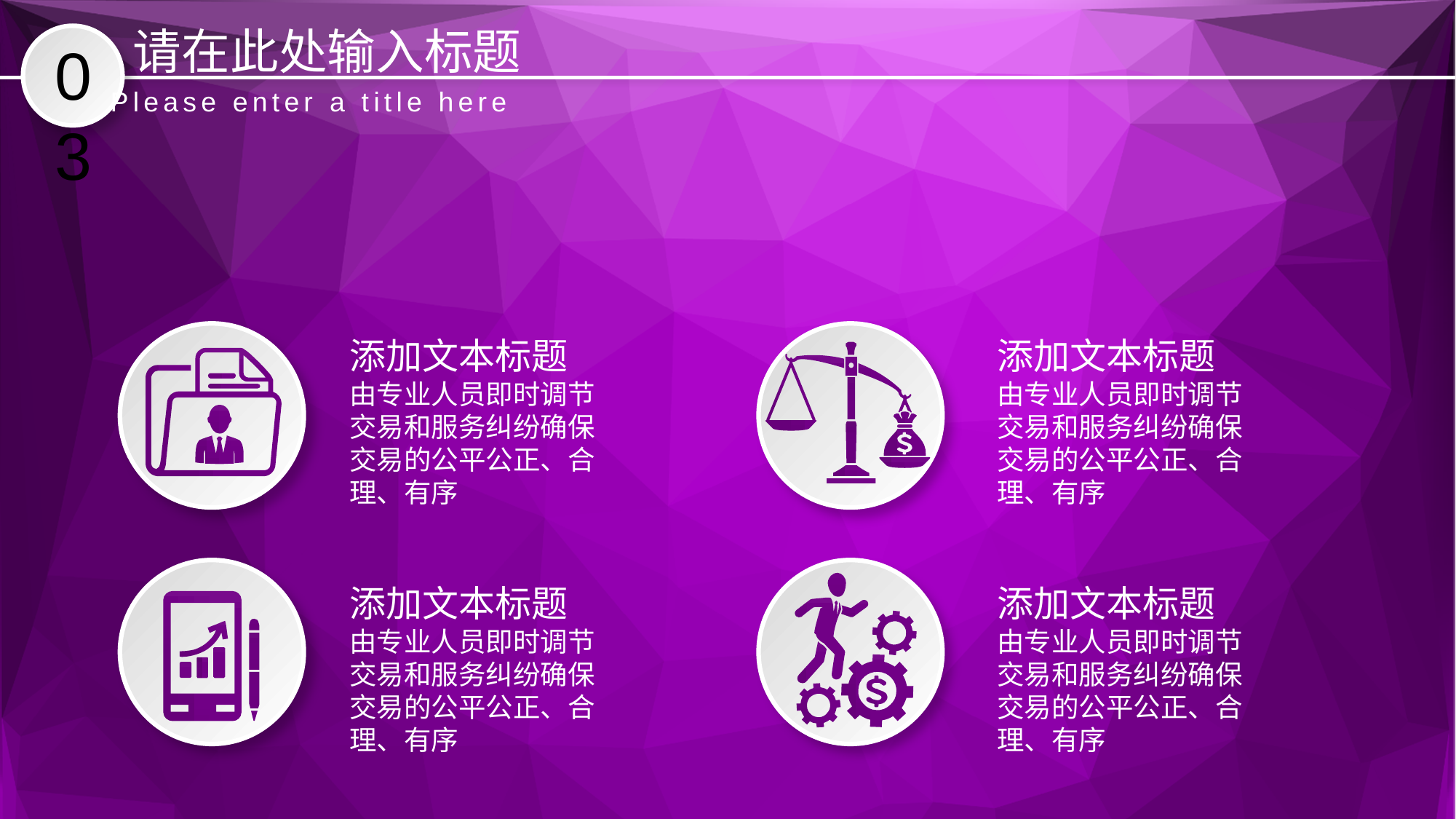

请在此处输入标题

03
Please enter a title here

添加文本标题
由专业人员即时调节交易和服务纠纷确保交易的公平公正、合理、有序
添加文本标题
由专业人员即时调节交易和服务纠纷确保交易的公平公正、合理、有序

添加文本标题
由专业人员即时调节交易和服务纠纷确保交易的公平公正、合理、有序
添加文本标题
由专业人员即时调节交易和服务纠纷确保交易的公平公正、合理、有序